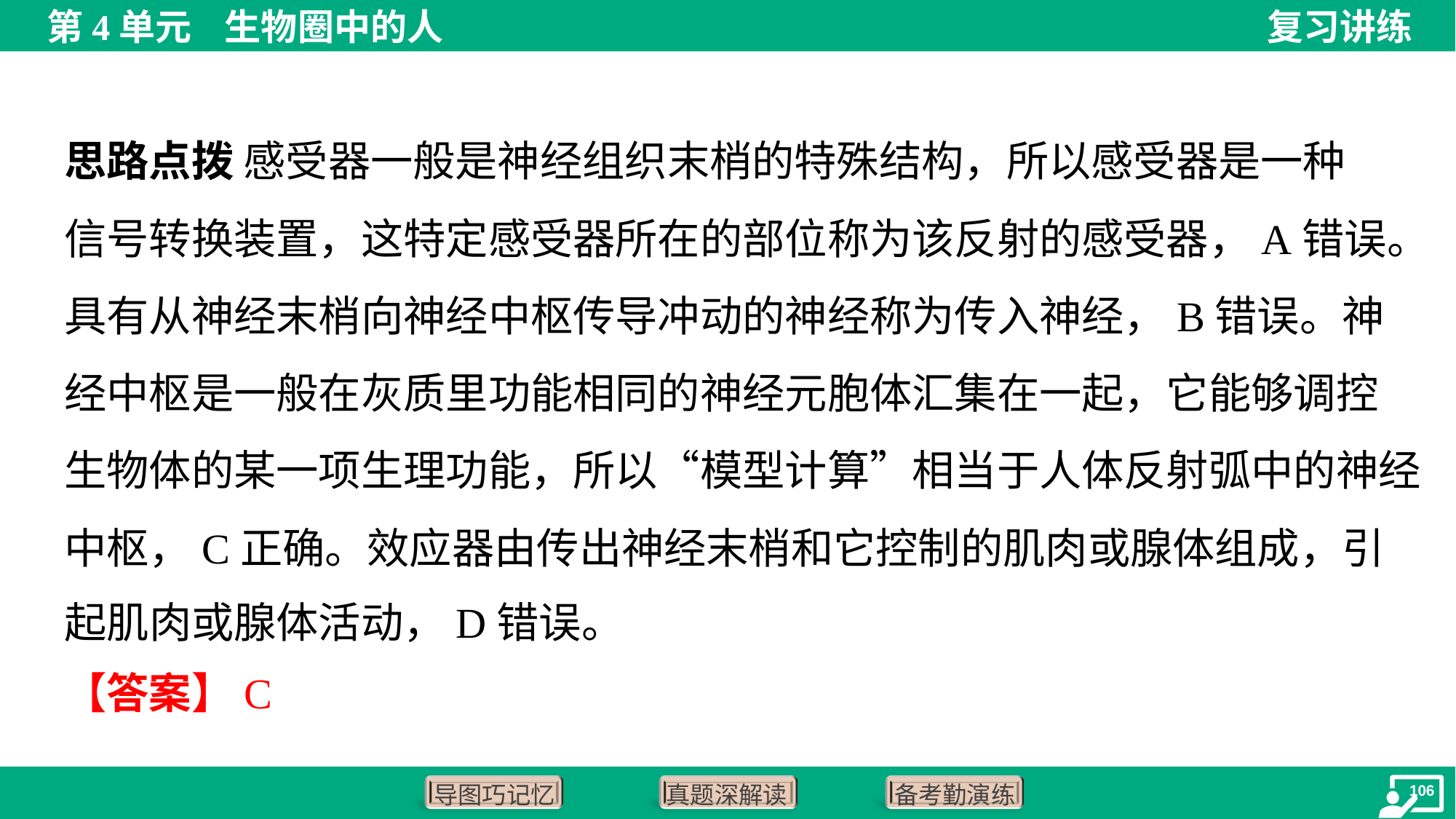

思路点拨 感受器一般是神经组织末梢的特殊结构，所以感受器是一种
信号转换装置，这特定感受器所在的部位称为该反射的感受器，A错误。
具有从神经末梢向神经中枢传导冲动的神经称为传入神经，B错误。神
经中枢是一般在灰质里功能相同的神经元胞体汇集在一起，它能够调控
生物体的某一项生理功能，所以“模型计算”相当于人体反射弧中的神经
中枢，C正确。效应器由传出神经末梢和它控制的肌肉或腺体组成，引
起肌肉或腺体活动，D错误。
【答案】C